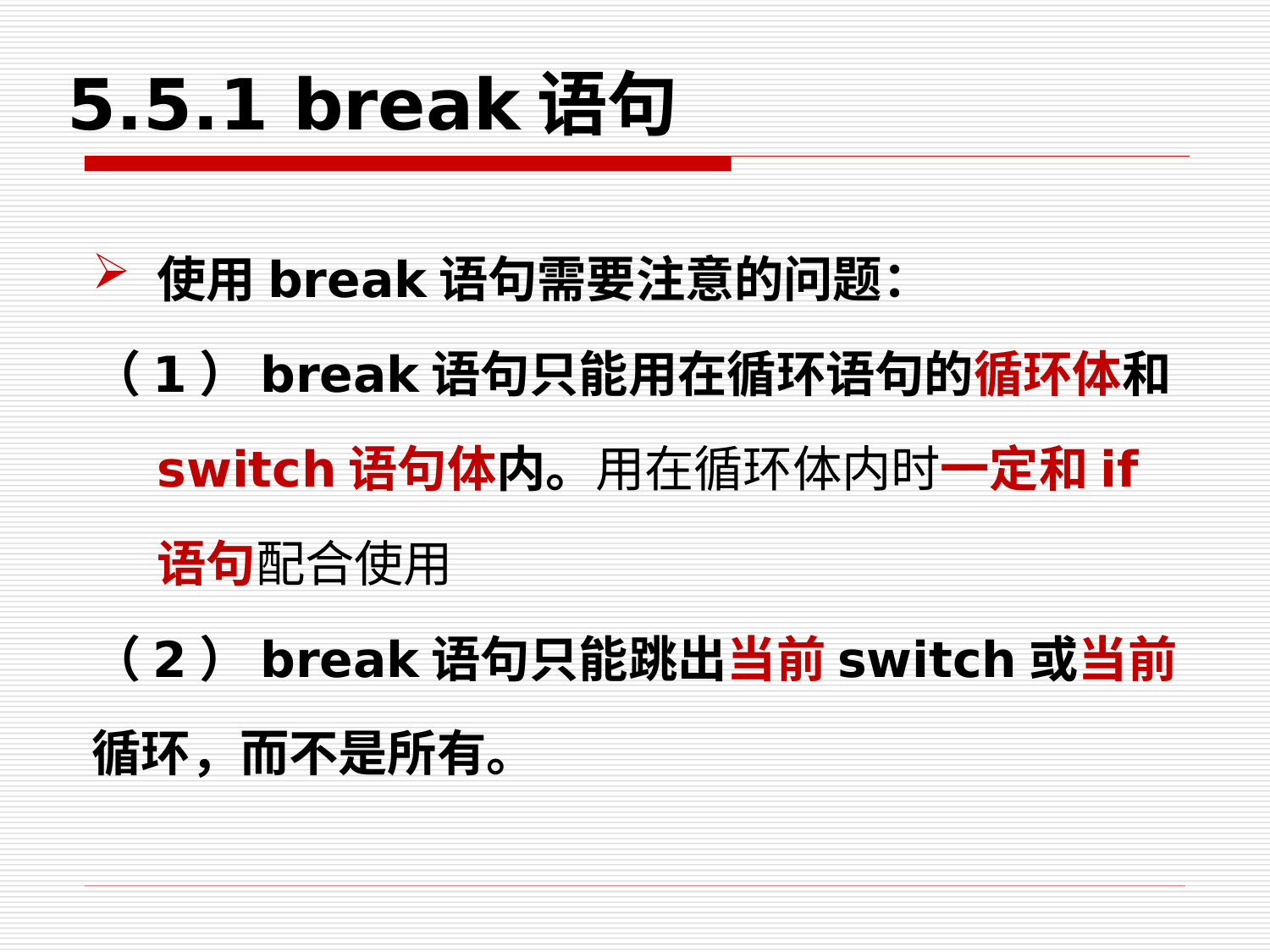

5.5.1 break语句
使用break语句需要注意的问题：
（1）break语句只能用在循环语句的循环体和switch语句体内。用在循环体内时一定和if语句配合使用
（2）break语句只能跳出当前switch或当前循环，而不是所有。